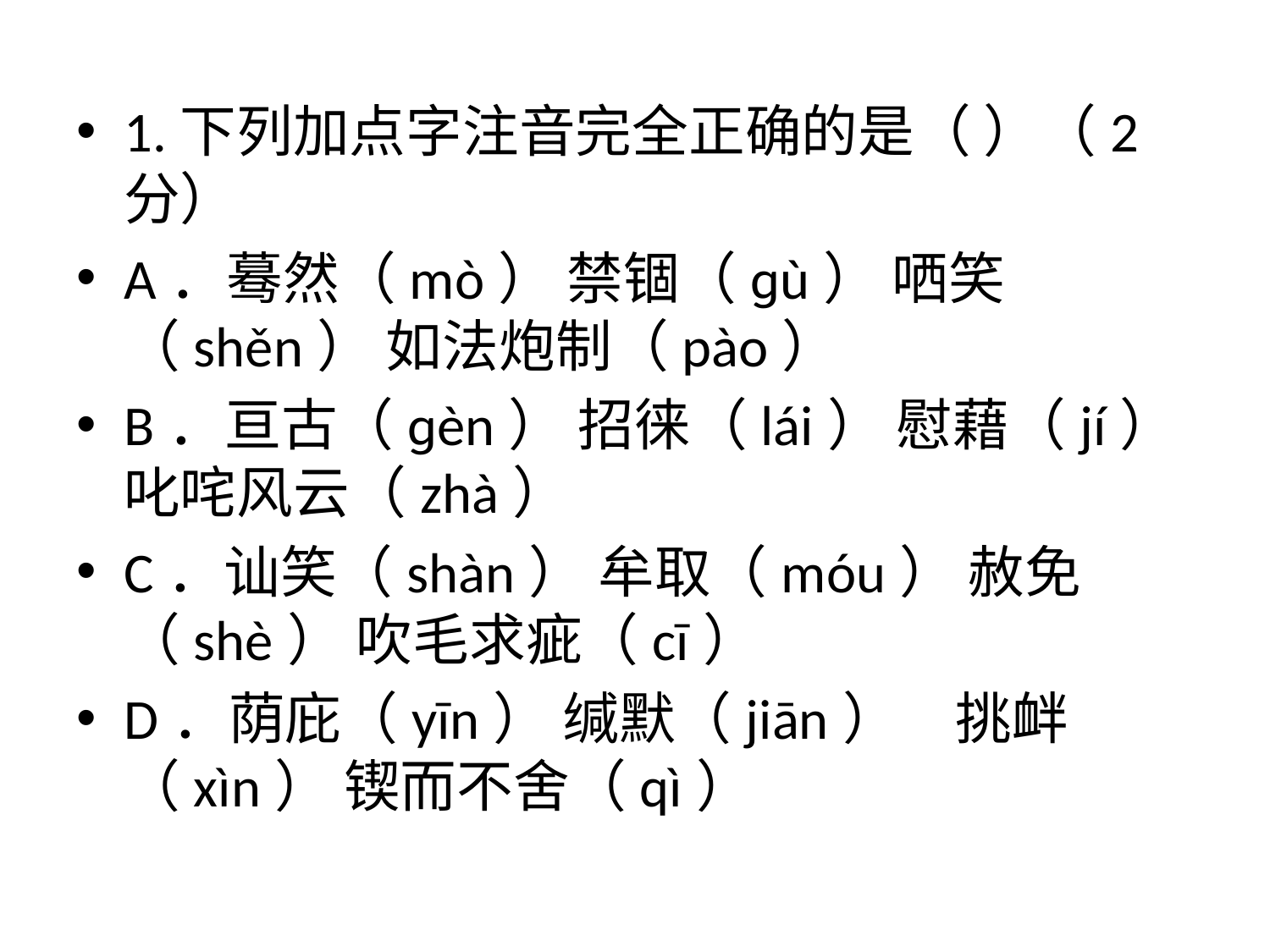

1.下列加点字注音完全正确的是（ ）（2分）
A．蓦然（mò） 禁锢（ɡù） 哂笑（shěn） 如法炮制（pào）
B．亘古（ɡèn） 招徕（lái） 慰藉（jí） 叱咤风云（zhà）
C．讪笑（shàn） 牟取（móu） 赦免（shè） 吹毛求疵（cī）
D．荫庇（yīn） 缄默（jiān）　挑衅（xìn） 锲而不舍（qì）